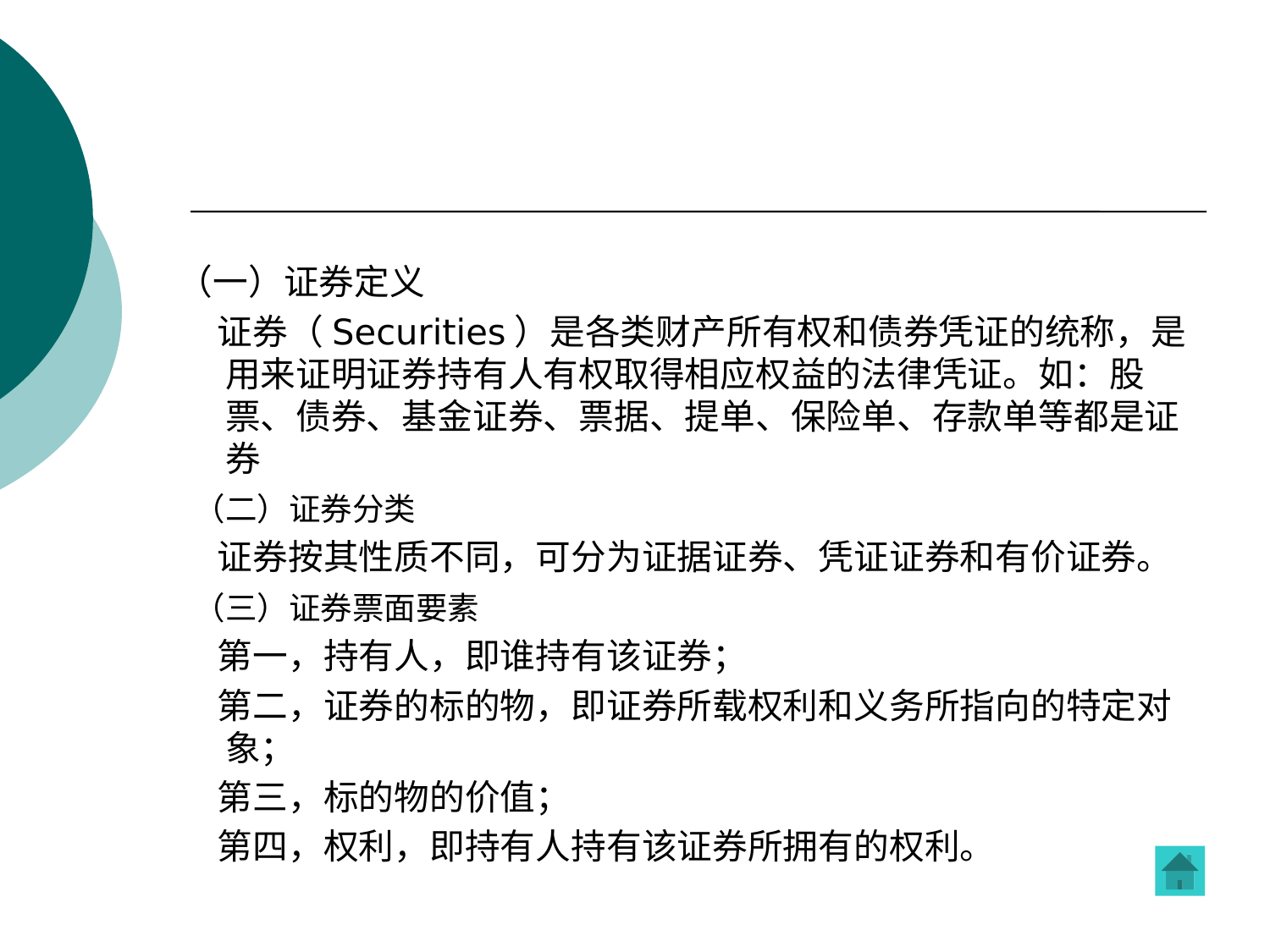

#
（一）证券定义
    证券（Securities）是各类财产所有权和债券凭证的统称，是用来证明证券持有人有权取得相应权益的法律凭证。如：股票、债券、基金证券、票据、提单、保险单、存款单等都是证券
 （二）证券分类
    证券按其性质不同，可分为证据证券、凭证证券和有价证券。
 （三）证券票面要素
    第一，持有人，即谁持有该证券；
    第二，证券的标的物，即证券所载权利和义务所指向的特定对象；
    第三，标的物的价值；
    第四，权利，即持有人持有该证券所拥有的权利。